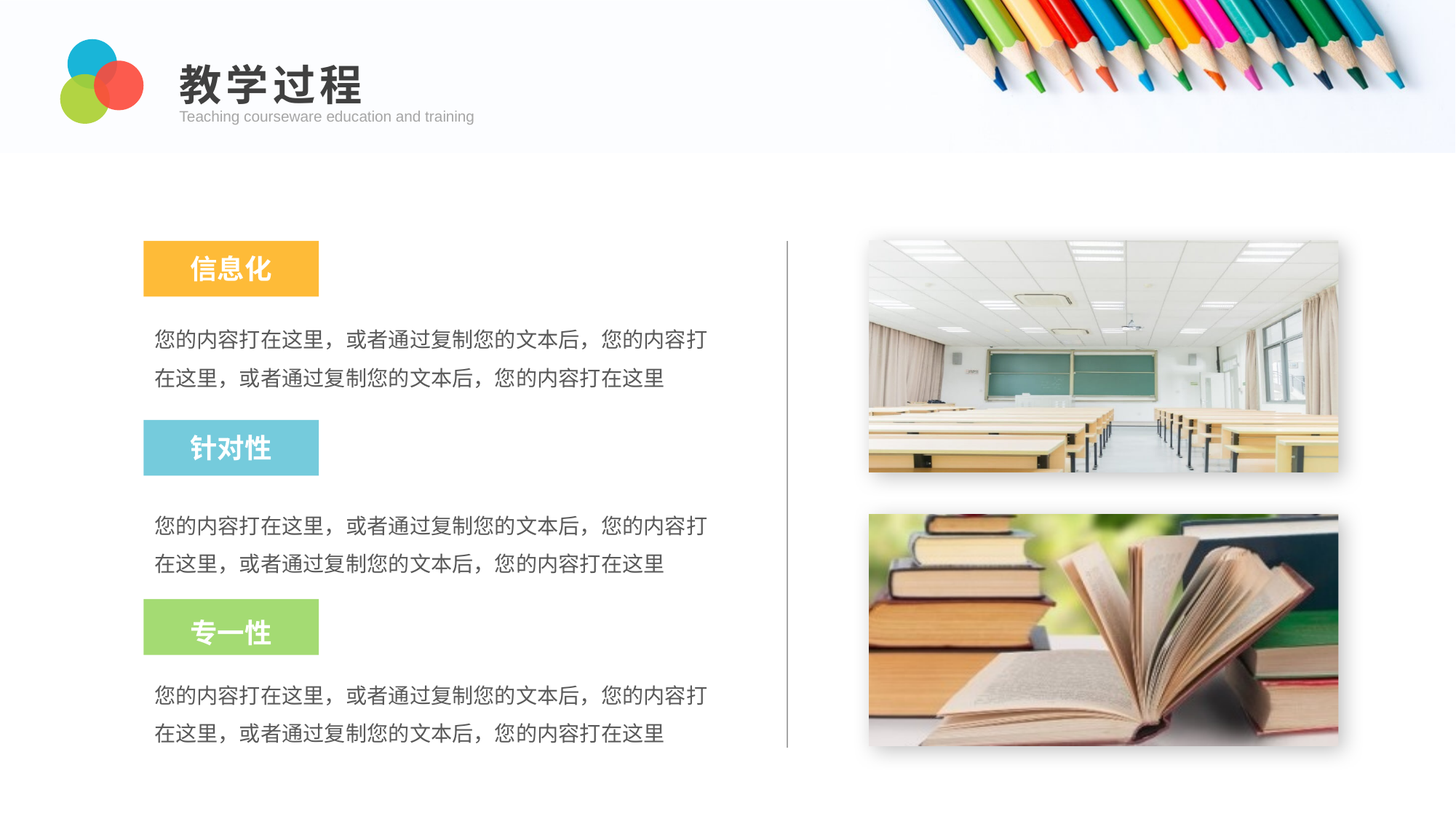

教学过程
Teaching courseware education and training

信息化
您的内容打在这里，或者通过复制您的文本后，您的内容打在这里，或者通过复制您的文本后，您的内容打在这里

针对性
您的内容打在这里，或者通过复制您的文本后，您的内容打在这里，或者通过复制您的文本后，您的内容打在这里

专一性
您的内容打在这里，或者通过复制您的文本后，您的内容打在这里，或者通过复制您的文本后，您的内容打在这里